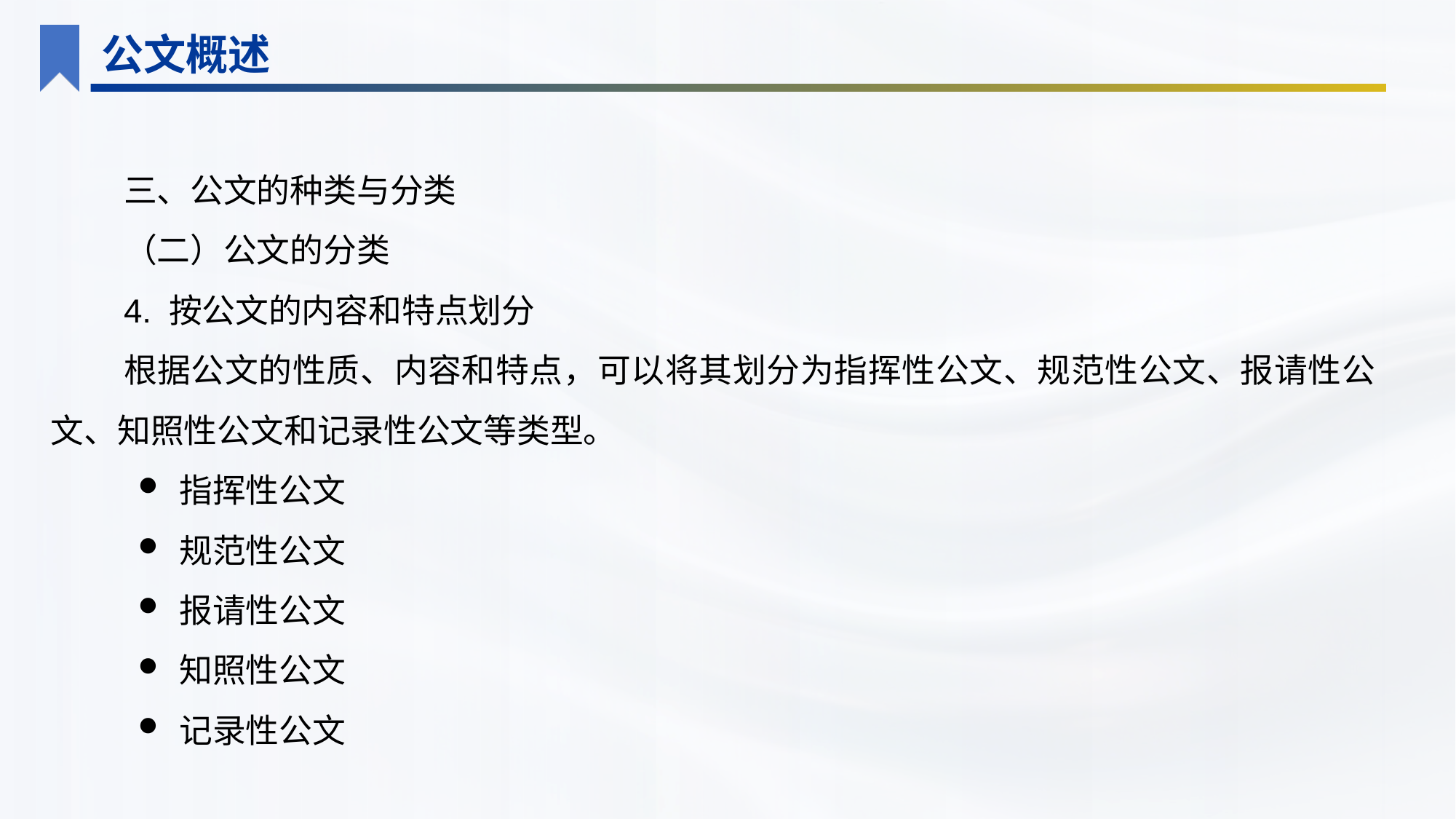

公文概述
三、公文的种类与分类
（二）公文的分类
4. 按公文的内容和特点划分
根据公文的性质、内容和特点，可以将其划分为指挥性公文、规范性公文、报请性公文、知照性公文和记录性公文等类型。
指挥性公文
规范性公文
报请性公文
知照性公文
记录性公文